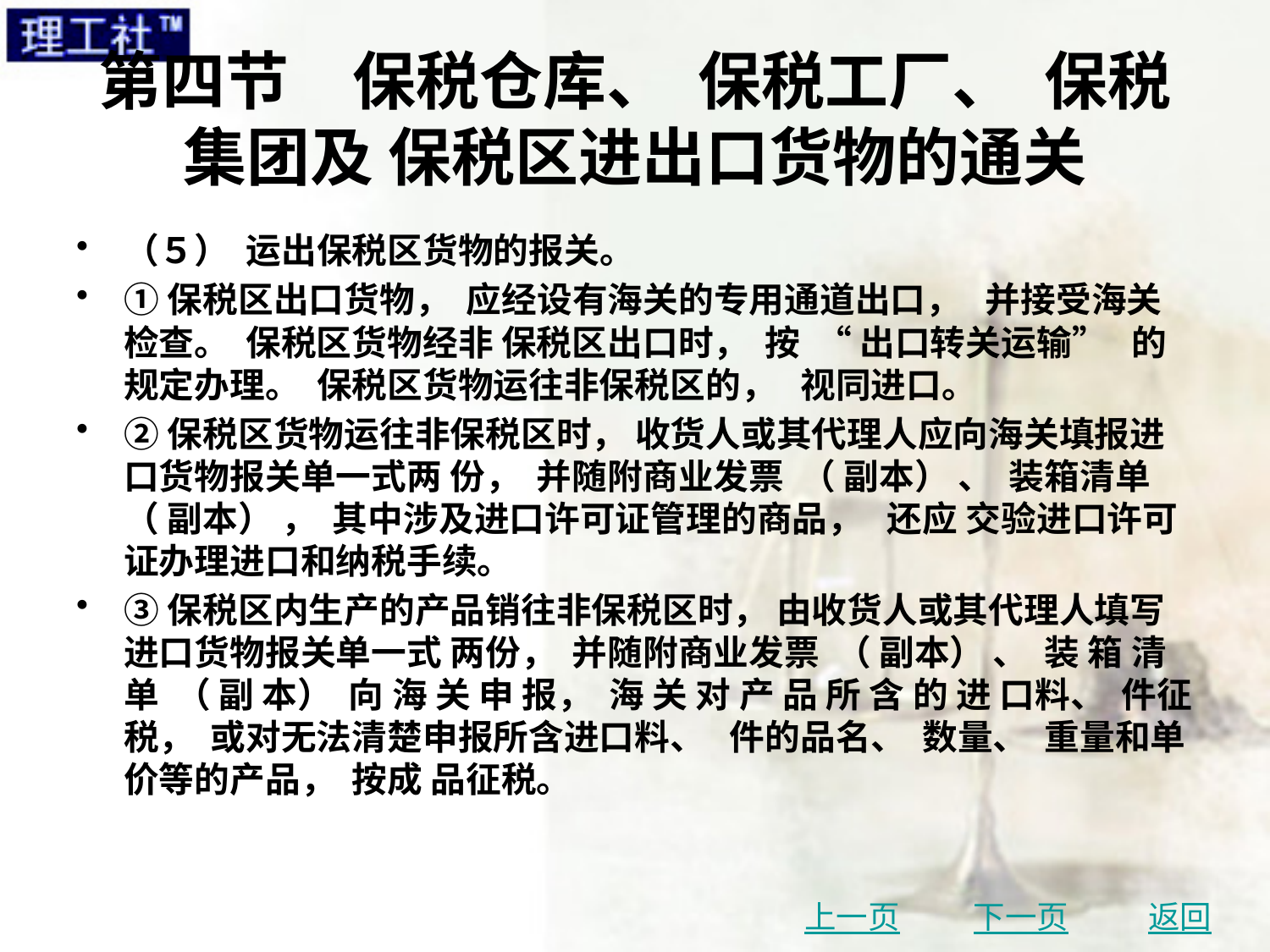

# 第四节　保税仓库、  保税工厂、  保税集团及 保税区进出口货物的通关
（５）  运出保税区货物的报关。
①保税区出口货物，  应经设有海关的专用通道出口，   并接受海关检查。  保税区货物经非 保税区出口时，  按  “ 出口转关运输”   的规定办理。  保税区货物运往非保税区的，   视同进口。
②保税区货物运往非保税区时， 收货人或其代理人应向海关填报进口货物报关单一式两 份，  并随附商业发票  （ 副本） 、  装箱清单  （ 副本） ，  其中涉及进口许可证管理的商品，   还应 交验进口许可证办理进口和纳税手续。
③保税区内生产的产品销往非保税区时， 由收货人或其代理人填写进口货物报关单一式 两份，  并随附商业发票  （ 副本） 、  装 箱 清 单  （ 副 本）  向 海 关 申 报，  海 关 对 产 品 所 含 的 进 口料、  件征税，  或对无法清楚申报所含进口料、   件的品名、  数量、  重量和单价等的产品，  按成 品征税。
上一页
下一页
返回